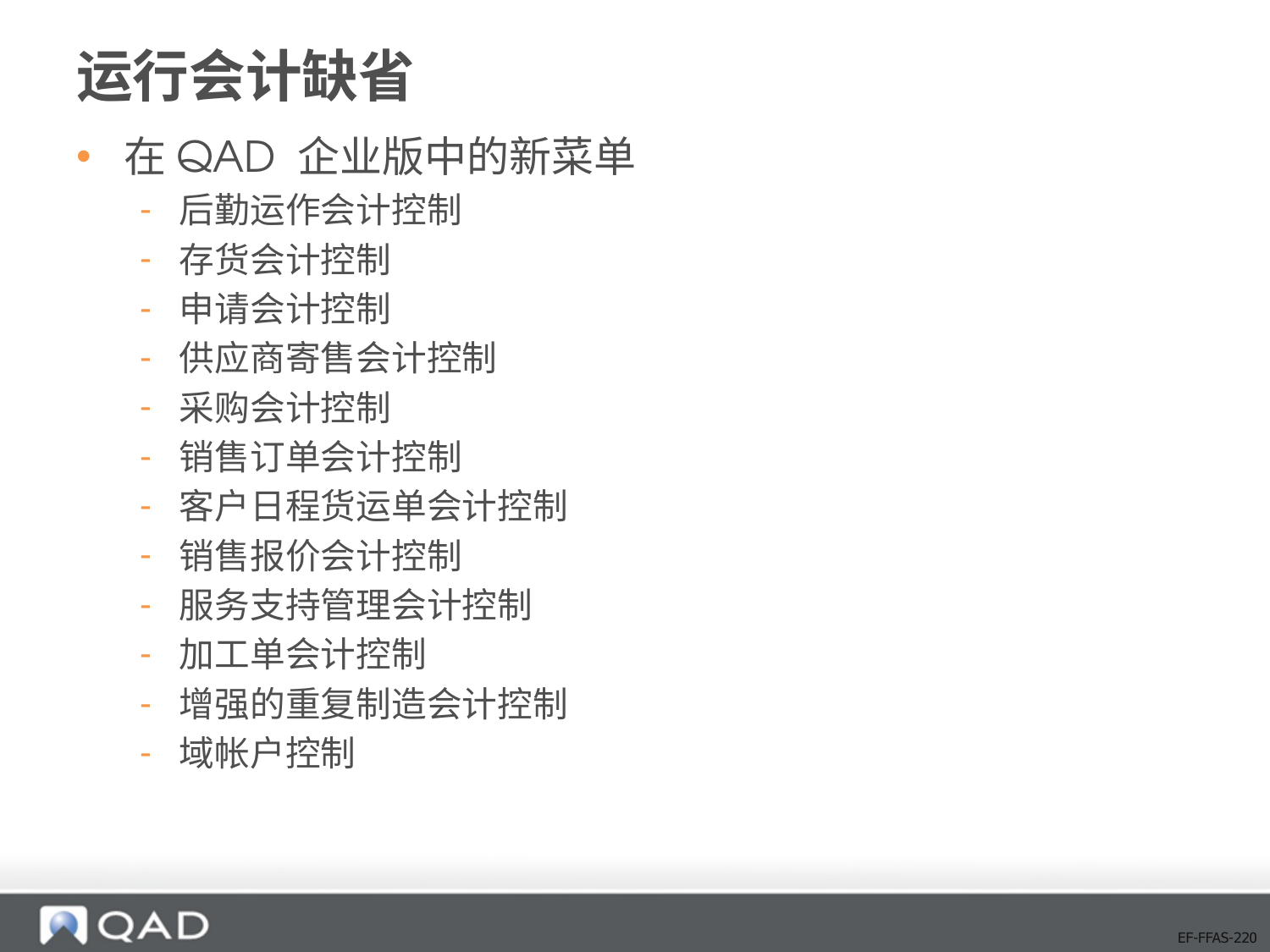

# 运行会计缺省
在QAD 企业版中的新菜单
后勤运作会计控制
存货会计控制
申请会计控制
供应商寄售会计控制
采购会计控制
销售订单会计控制
客户日程货运单会计控制
销售报价会计控制
服务支持管理会计控制
加工单会计控制
增强的重复制造会计控制
域帐户控制
EF-FFAS-220